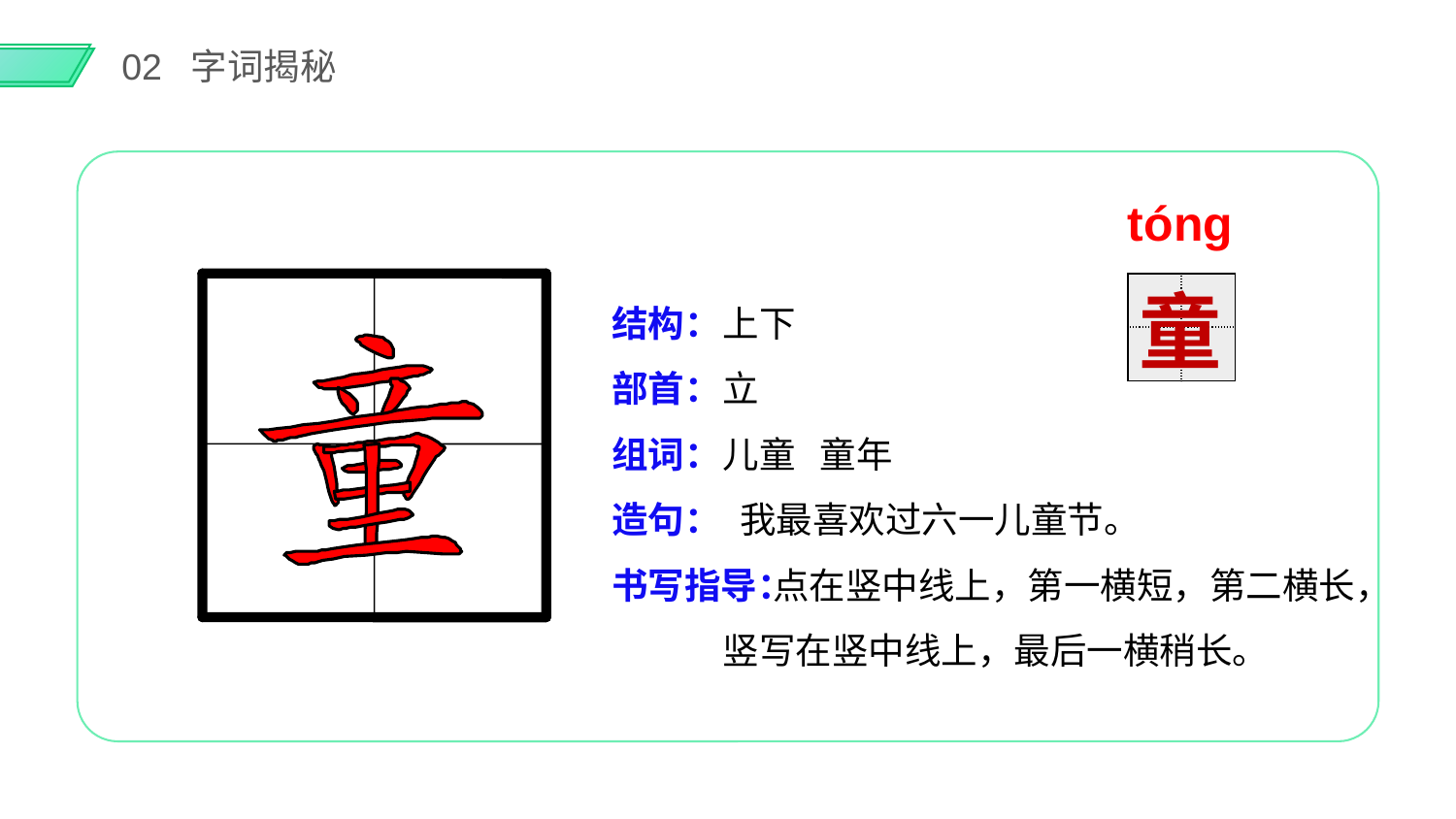

02  字词揭秘
tóng

|  |  |
| --- | --- |
|  |  |
结构：
部首：
组词：
造句：
书写指导：
上下
立
儿童   童年
 我最喜欢过六一儿童节。
     点在竖中线上，第一横短，第二横长， 竖写在竖中线上，最后一横稍长。
童